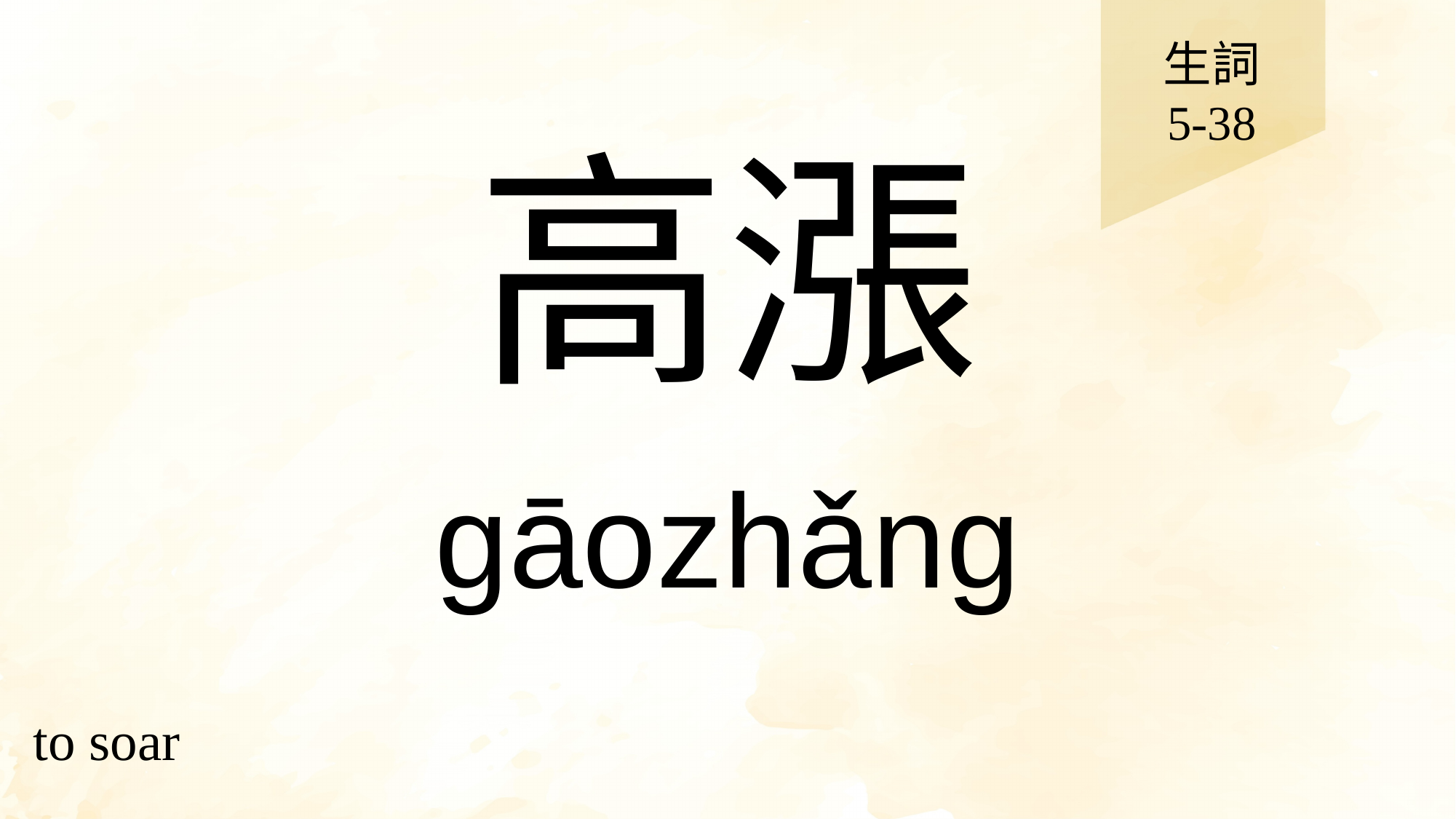

生詞
5-38
# 高漲
gāozhǎng
to soar